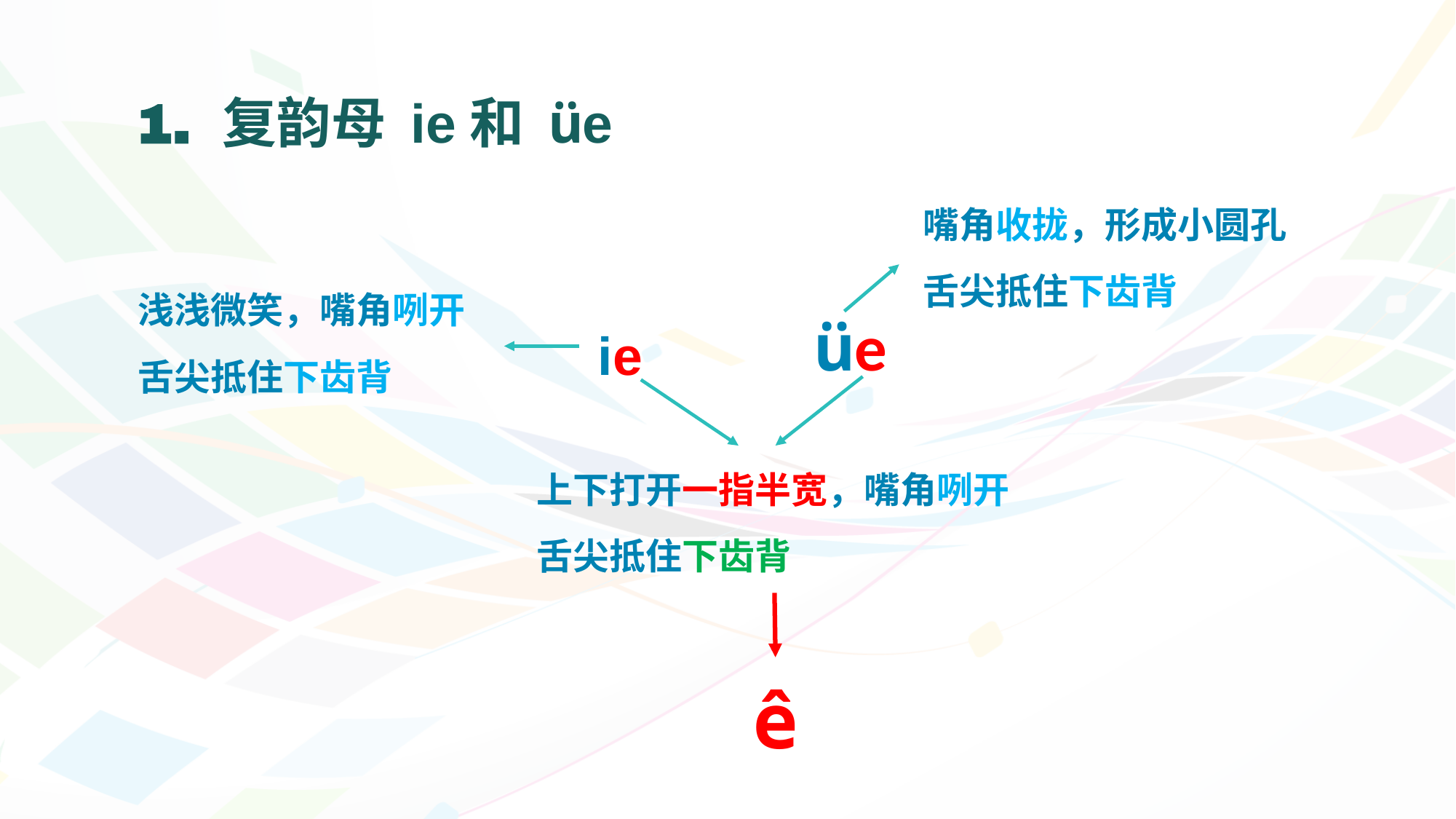

# 1. 复韵母 ie和 üe
嘴角收拢，形成小圆孔
舌尖抵住下齿背
浅浅微笑，嘴角咧开
舌尖抵住下齿背
ie
üe
上下打开一指半宽，嘴角咧开
舌尖抵住下齿背
ê